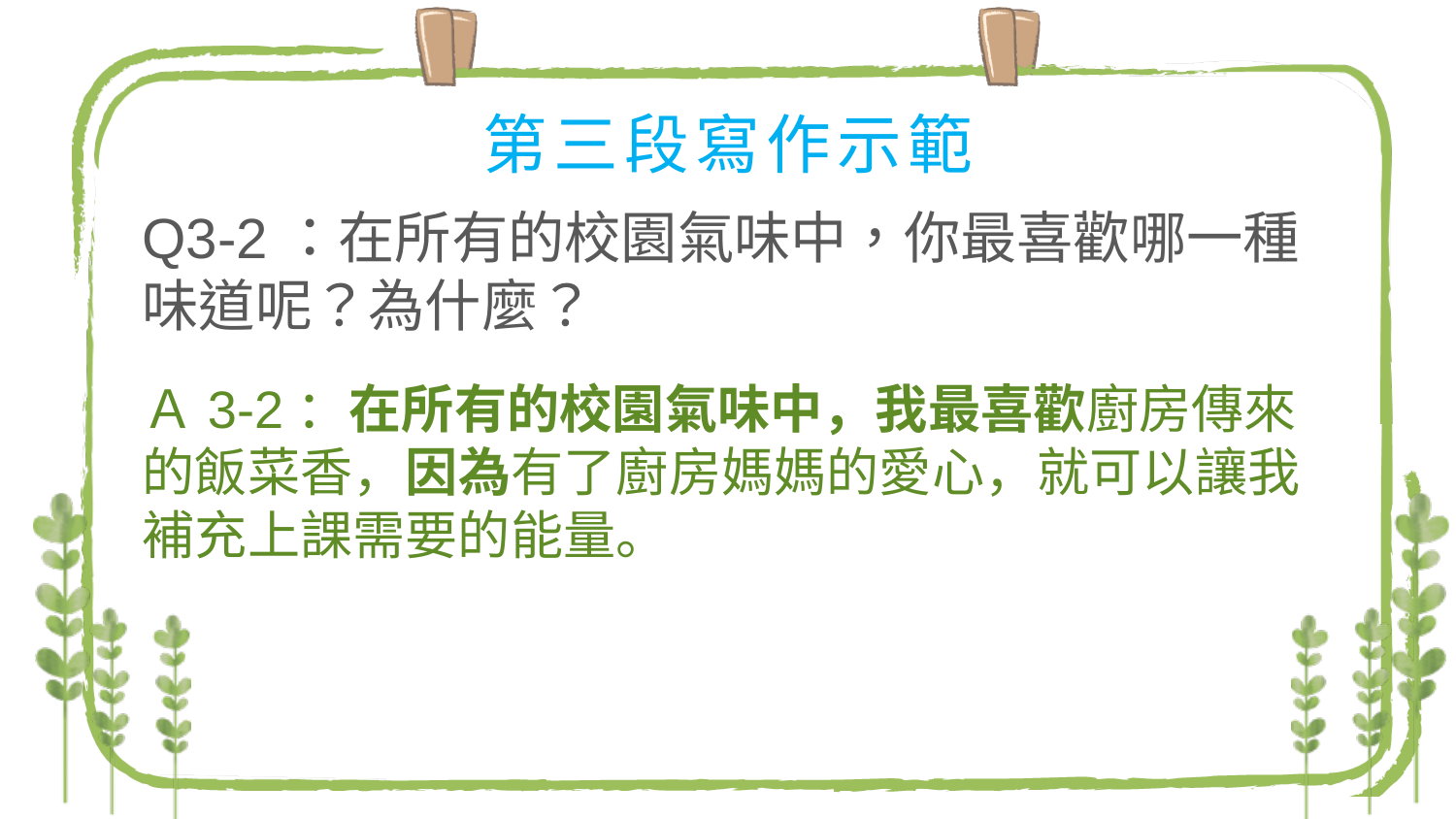

第三段寫作示範
Q3-2：在所有的校園氣味中，你最喜歡哪一種味道呢？為什麼？
Ａ3-2：在所有的校園氣味中，我最喜歡廚房傳來的飯菜香，因為有了廚房媽媽的愛心，就可以讓我補充上課需要的能量。